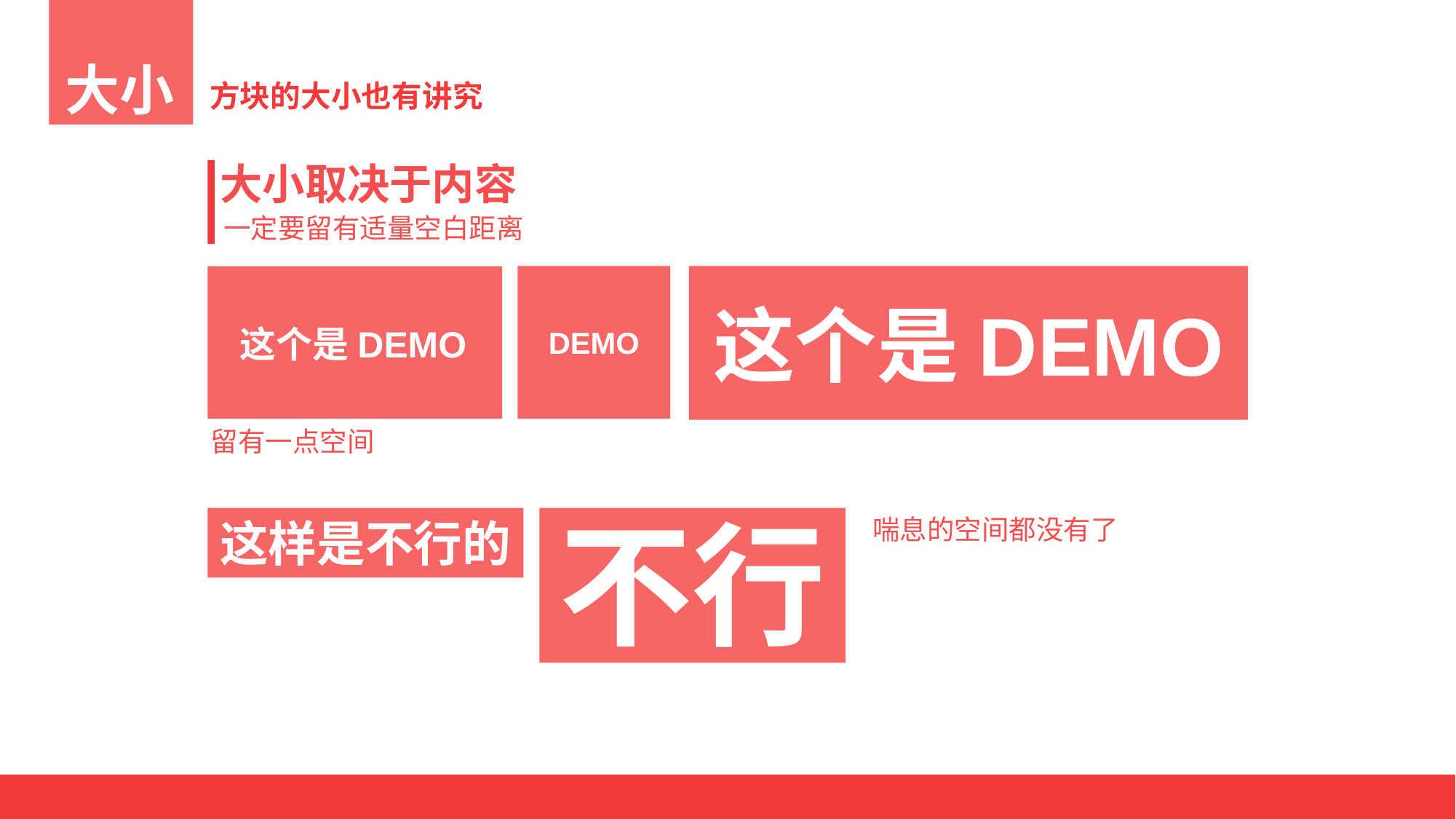

大小
方块的大小也有讲究
大小取决于内容

一定要留有适量空白距离
DEMO

这个是DEMO
这个是DEMO
留有一点空间
不行
喘息的空间都没有了
这样是不行的